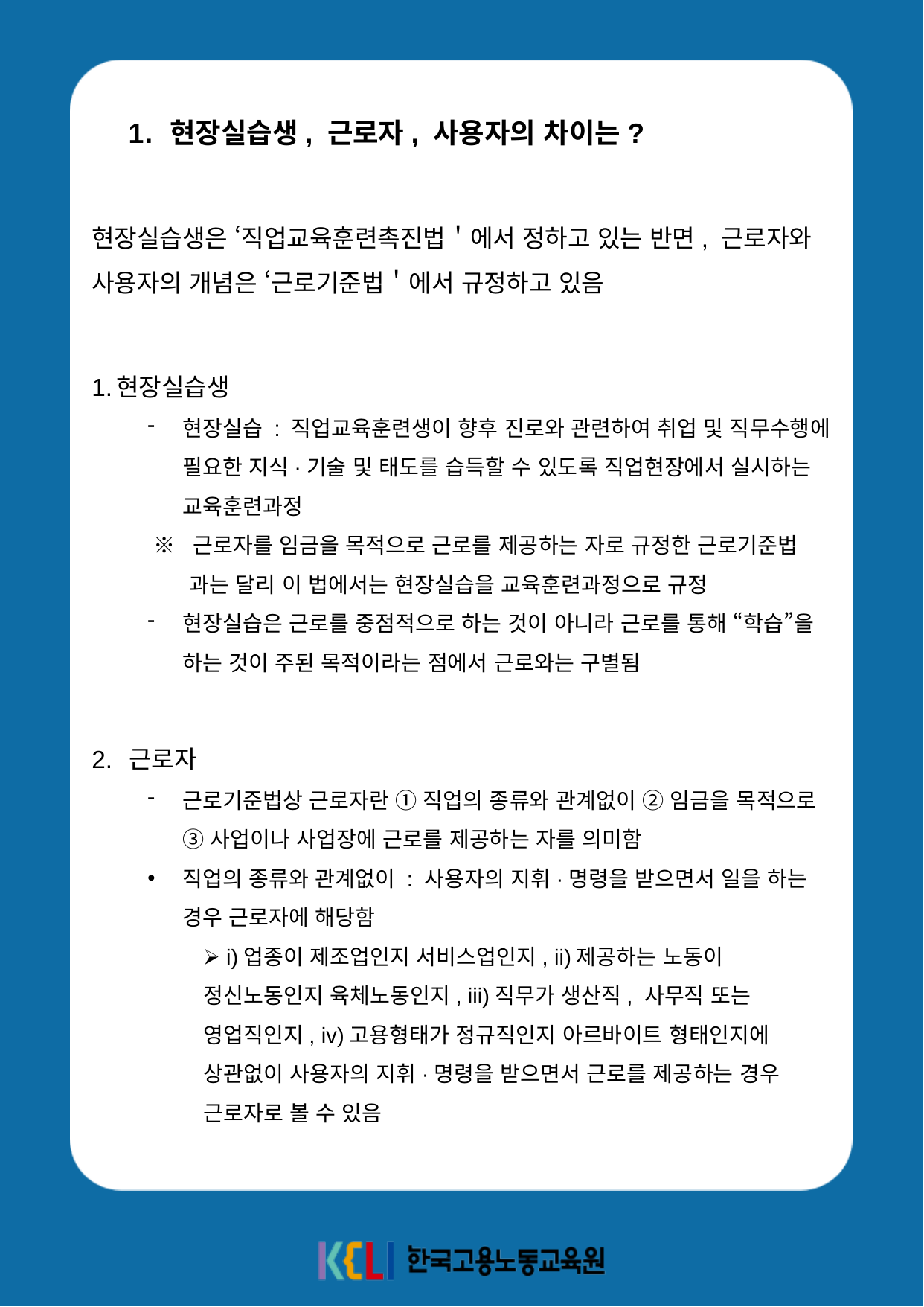

현장실습생, 근로자, 사용자의 차이는?
현장실습생은 ‘직업교육훈련촉진법＇에서 정하고 있는 반면, 근로자와 사용자의 개념은 ‘근로기준법＇에서 규정하고 있음

현장실습생
현장실습 : 직업교육훈련생이 향후 진로와 관련하여 취업 및 직무수행에 필요한 지식·기술 및 태도를 습득할 수 있도록 직업현장에서 실시하는 교육훈련과정
 ※  근로자를 임금을 목적으로 근로를 제공하는 자로 규정한 근로기준법
      과는 달리 이 법에서는 현장실습을 교육훈련과정으로 규정
현장실습은 근로를 중점적으로 하는 것이 아니라 근로를 통해 “학습”을 하는 것이 주된 목적이라는 점에서 근로와는 구별됨

 근로자
근로기준법상 근로자란 ① 직업의 종류와 관계없이 ② 임금을 목적으로 ③ 사업이나 사업장에 근로를 제공하는 자를 의미함
직업의 종류와 관계없이 : 사용자의 지휘·명령을 받으면서 일을 하는 경우 근로자에 해당함
⮚ i)업종이 제조업인지 서비스업인지, ii)제공하는 노동이 정신노동인지 육체노동인지, iii)직무가 생산직, 사무직 또는 영업직인지, iv)고용형태가 정규직인지 아르바이트 형태인지에 상관없이 사용자의 지휘·명령을 받으면서 근로를 제공하는 경우 근로자로 볼 수 있음